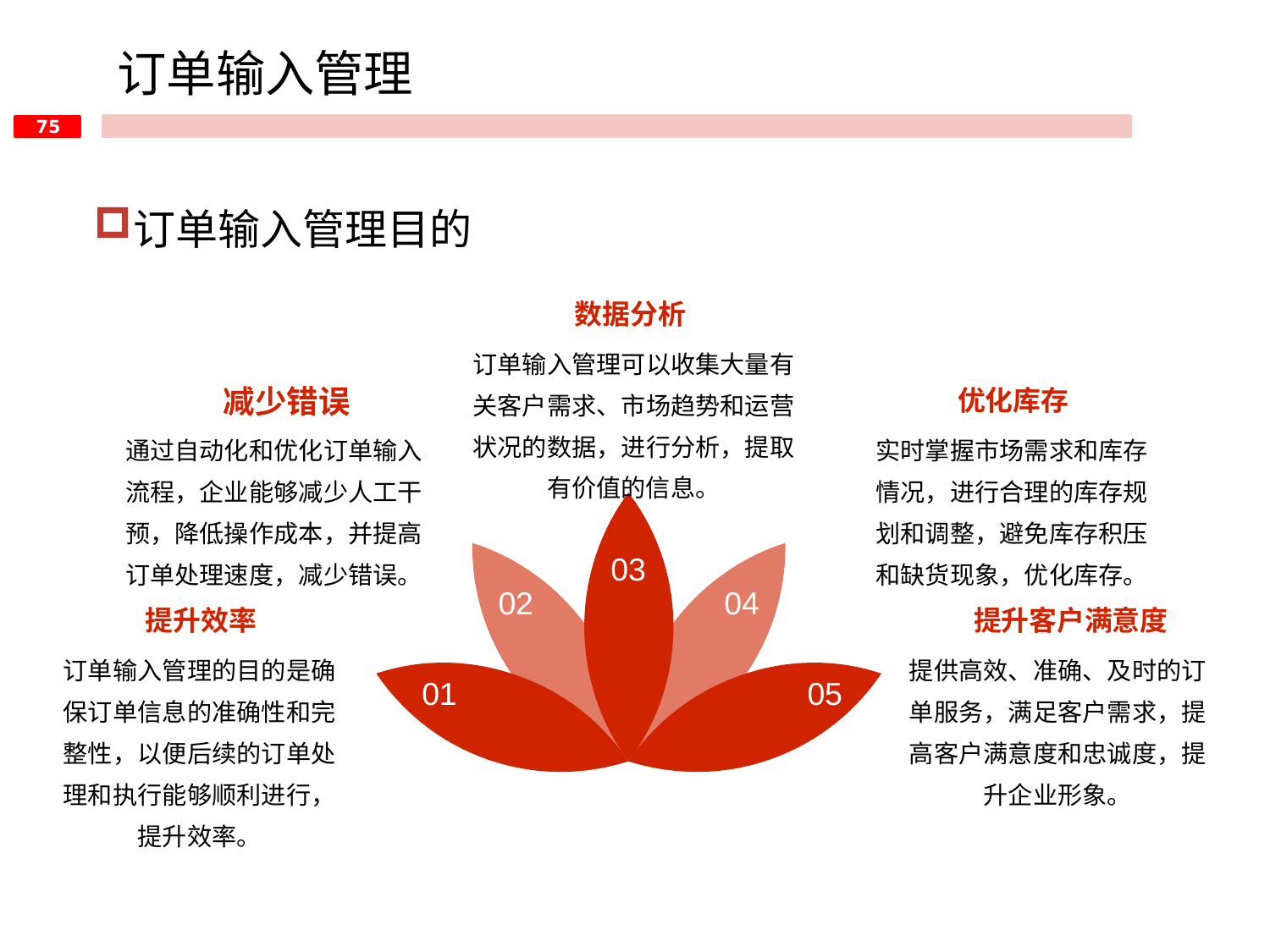

订单输入管理
75

订单输入管理目的
数据分析
订单输入管理可以收集大量有关客户需求、市场趋势和运营状况的数据，进行分析，提取有价值的信息。
减少错误
优化库存
通过自动化和优化订单输入流程，企业能够减少人工干预，降低操作成本，并提高订单处理速度，减少错误。
实时掌握市场需求和库存情况，进行合理的库存规划和调整，避免库存积压和缺货现象，优化库存。

03
02
04
提升效率
提升客户满意度
订单输入管理的目的是确保订单信息的准确性和完整性，以便后续的订单处理和执行能够顺利进行，提升效率。
提供高效、准确、及时的订单服务，满足客户需求，提高客户满意度和忠诚度，提升企业形象。

01
05